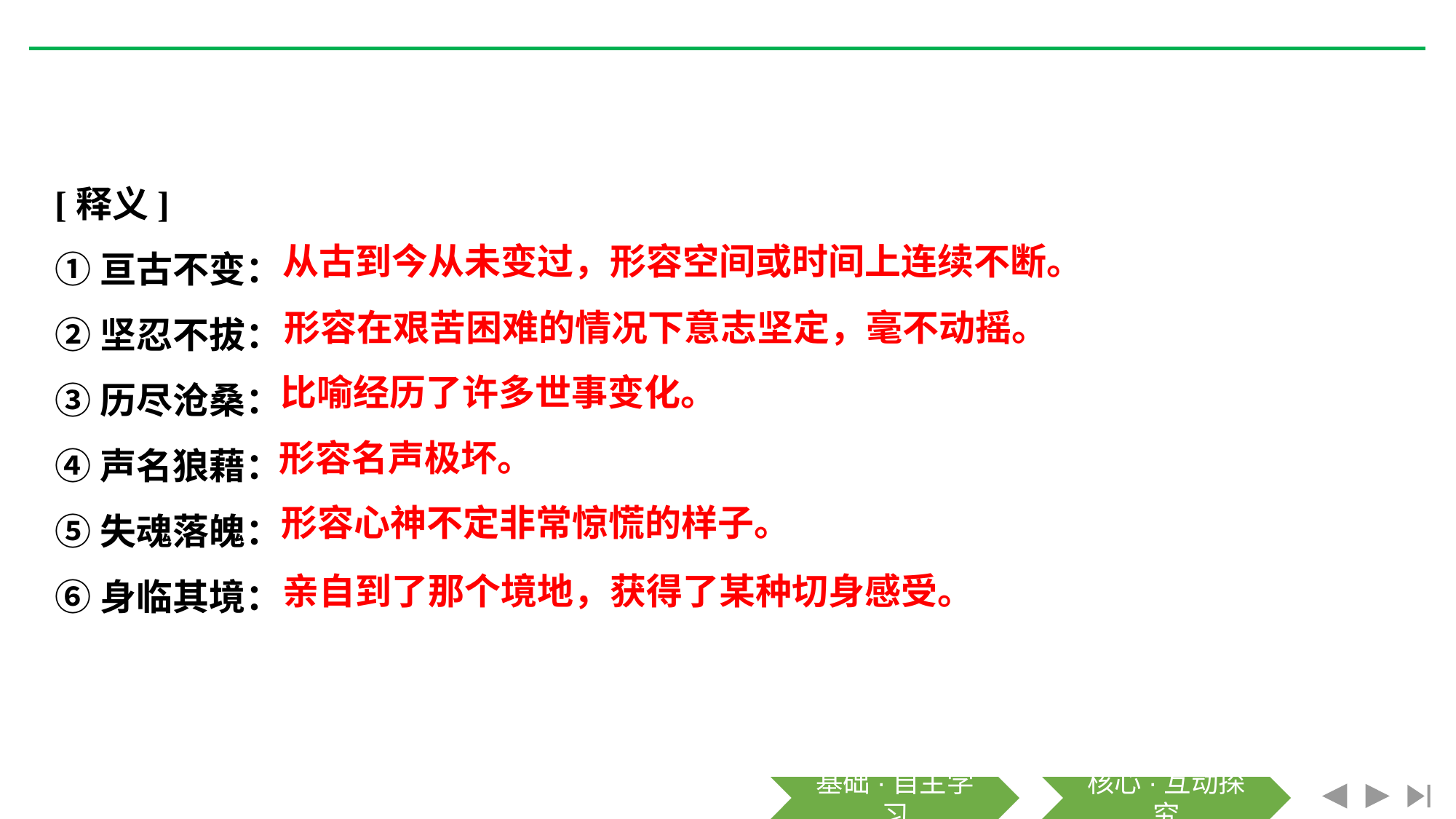

[释义]
①亘古不变：
②坚忍不拔：
③历尽沧桑：
④声名狼藉：
⑤失魂落魄：
⑥身临其境：
从古到今从未变过，形容空间或时间上连续不断。
形容在艰苦困难的情况下意志坚定，毫不动摇。
比喻经历了许多世事变化。
形容名声极坏。
形容心神不定非常惊慌的样子。
亲自到了那个境地，获得了某种切身感受。